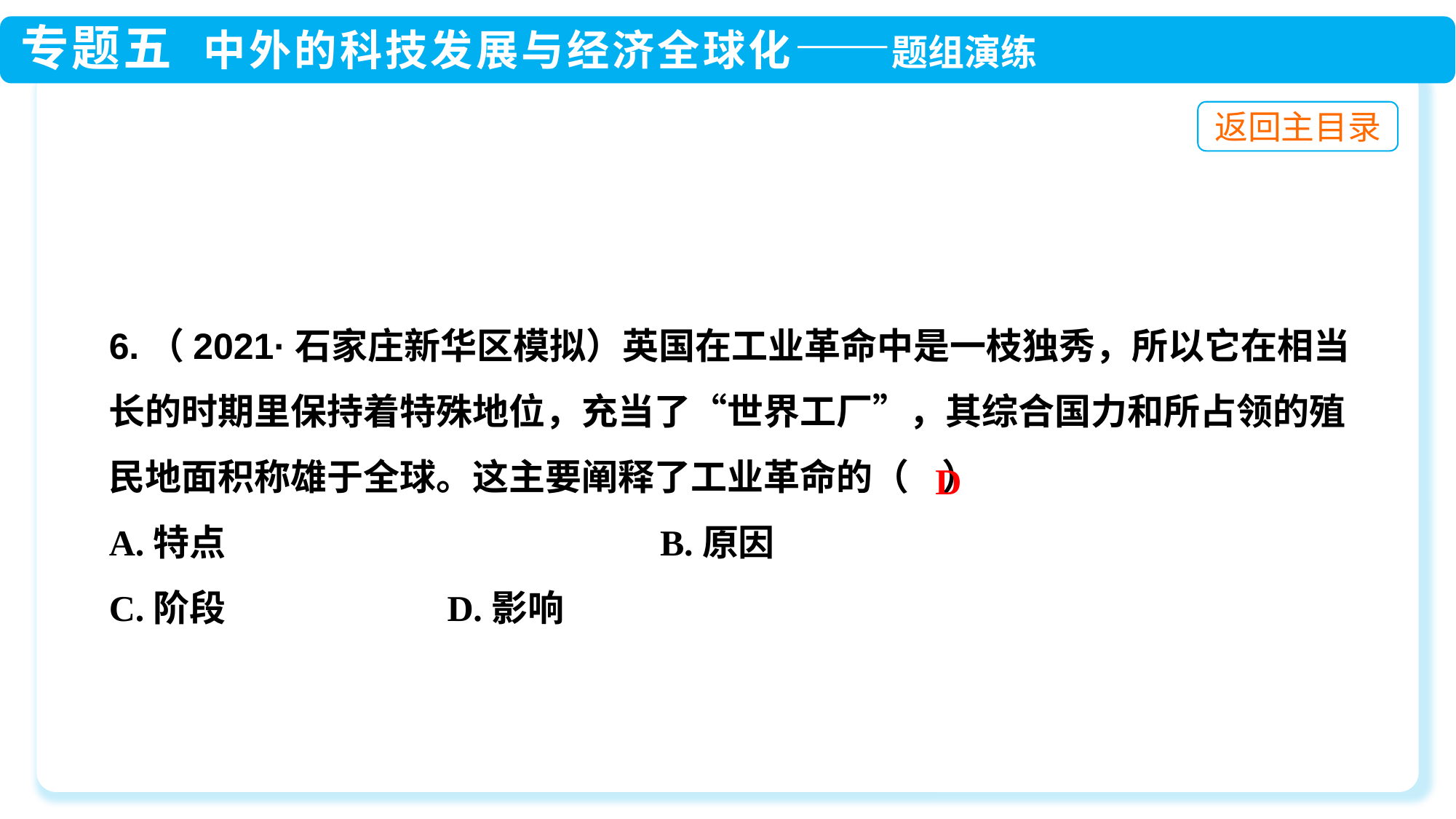

6.（2021·石家庄新华区模拟）英国在工业革命中是一枝独秀，所以它在相当长的时期里保持着特殊地位，充当了“世界工厂”，其综合国力和所占领的殖民地面积称雄于全球。这主要阐释了工业革命的（    ）
A.特点                                                    B.原因
C.阶段                          D.影响
D